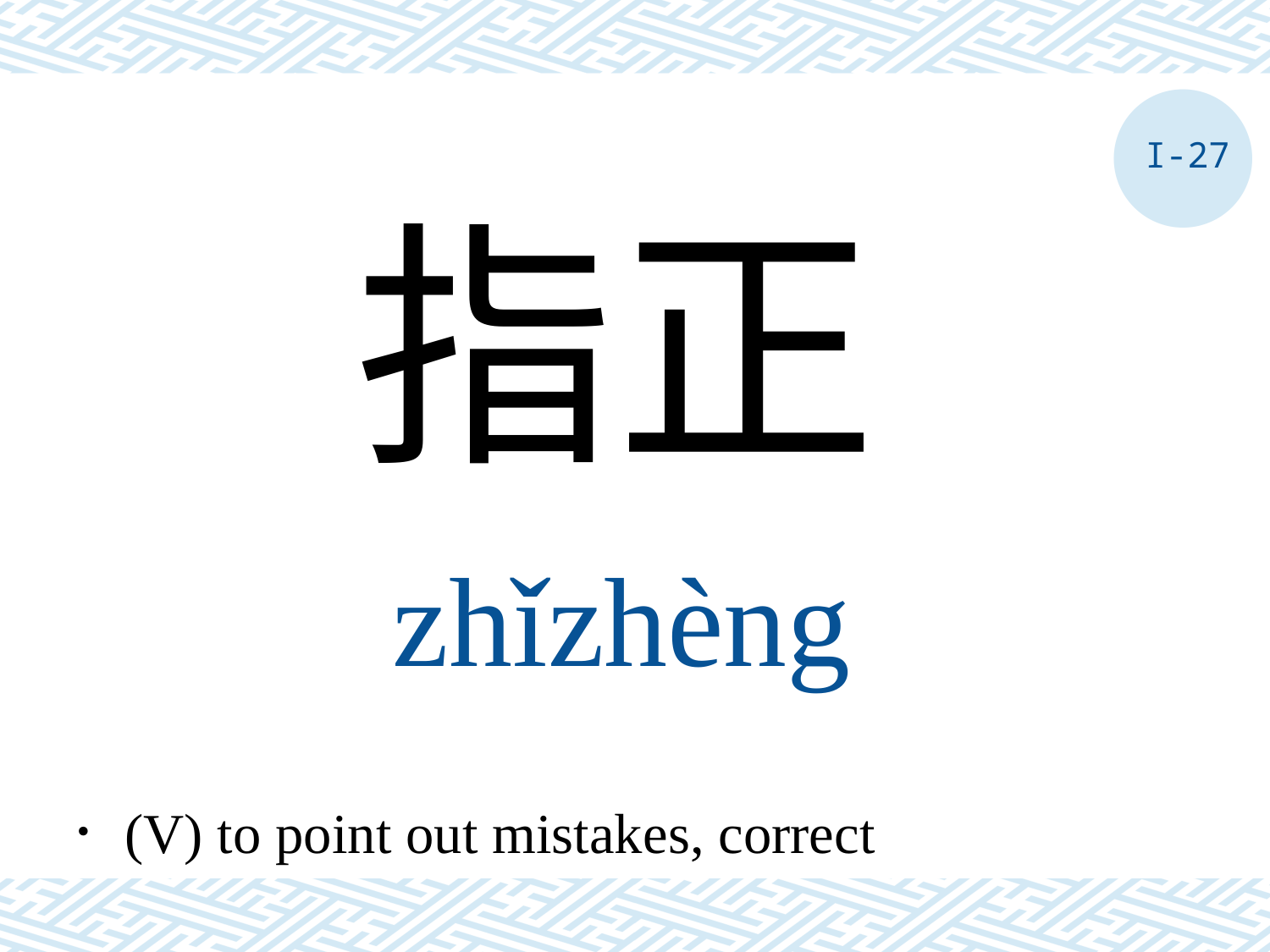

I-27

指正
zhǐzhèng
．(V) to point out mistakes, correct